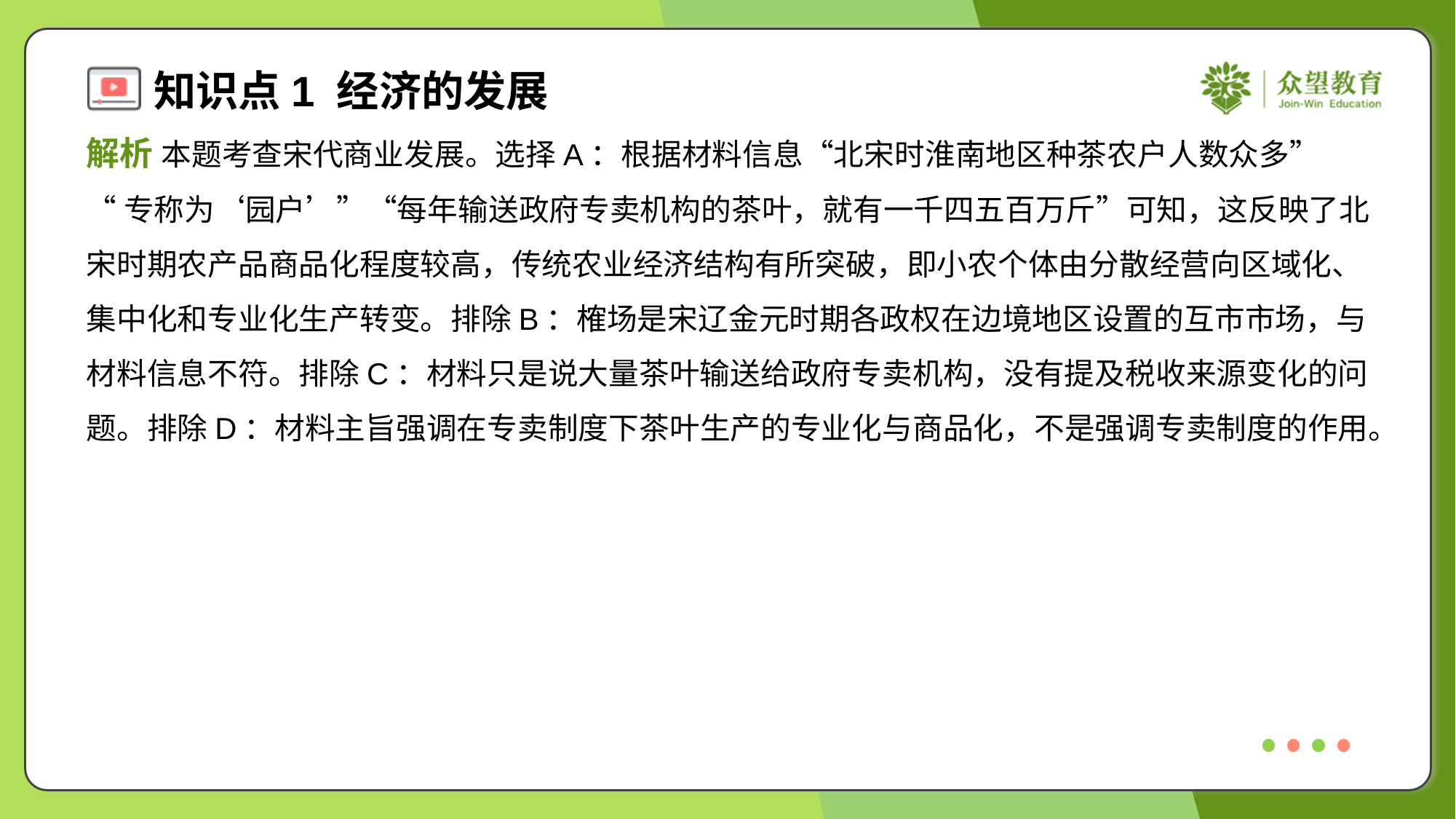

解析 本题考查宋代商业发展。选择A：根据材料信息“北宋时淮南地区种茶农户人数众多”
“专称为‘园户’”“每年输送政府专卖机构的茶叶，就有一千四五百万斤”可知，这反映了北
宋时期农产品商品化程度较高，传统农业经济结构有所突破，即小农个体由分散经营向区域化、
集中化和专业化生产转变。排除B：榷场是宋辽金元时期各政权在边境地区设置的互市市场，与
材料信息不符。排除C：材料只是说大量茶叶输送给政府专卖机构，没有提及税收来源变化的问
题。排除D：材料主旨强调在专卖制度下茶叶生产的专业化与商品化，不是强调专卖制度的作用。